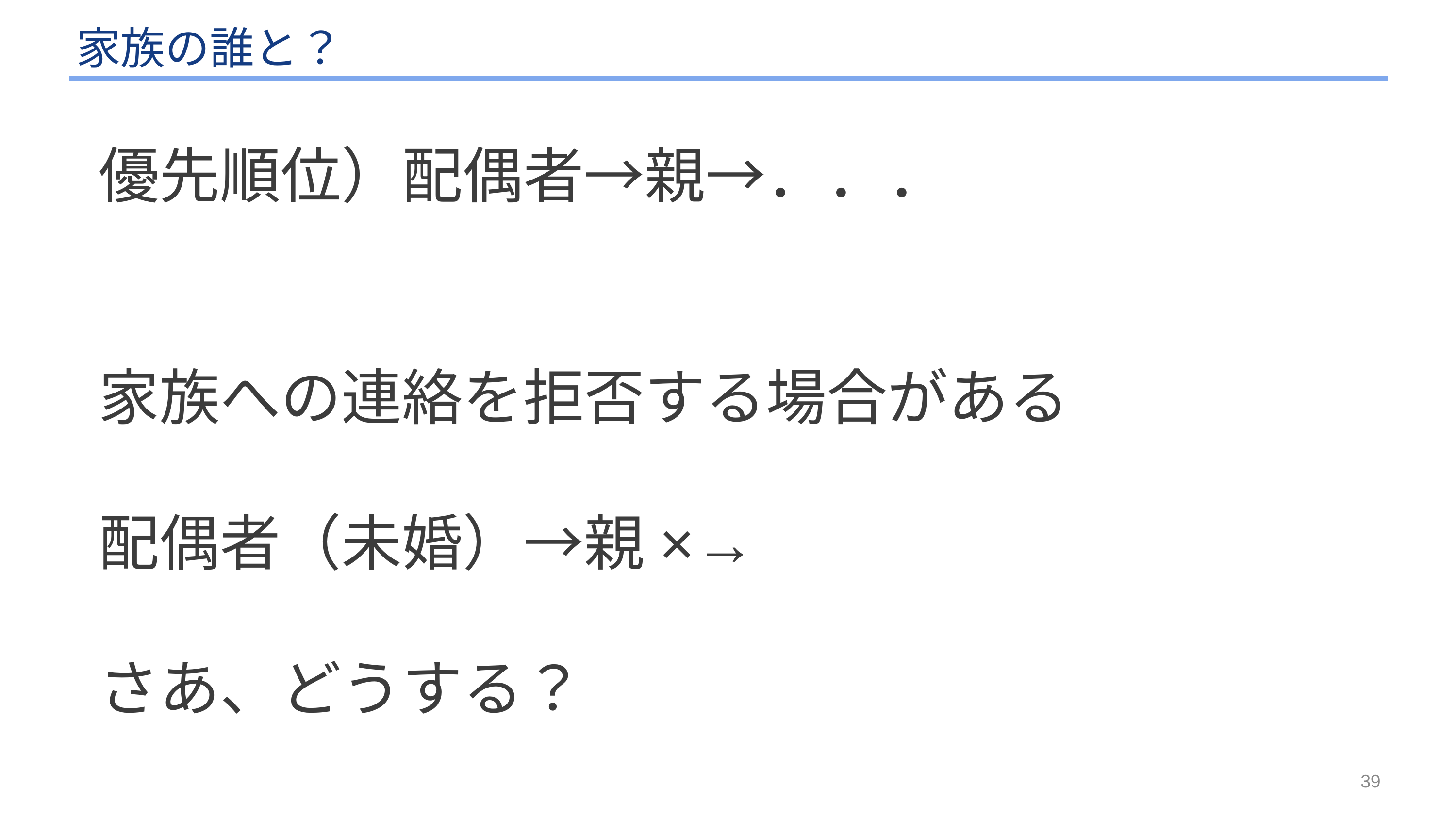

# 家族の誰と？
優先順位）配偶者→親→．．．

家族への連絡を拒否する場合がある
配偶者（未婚）→親×→
さあ、どうする？
39